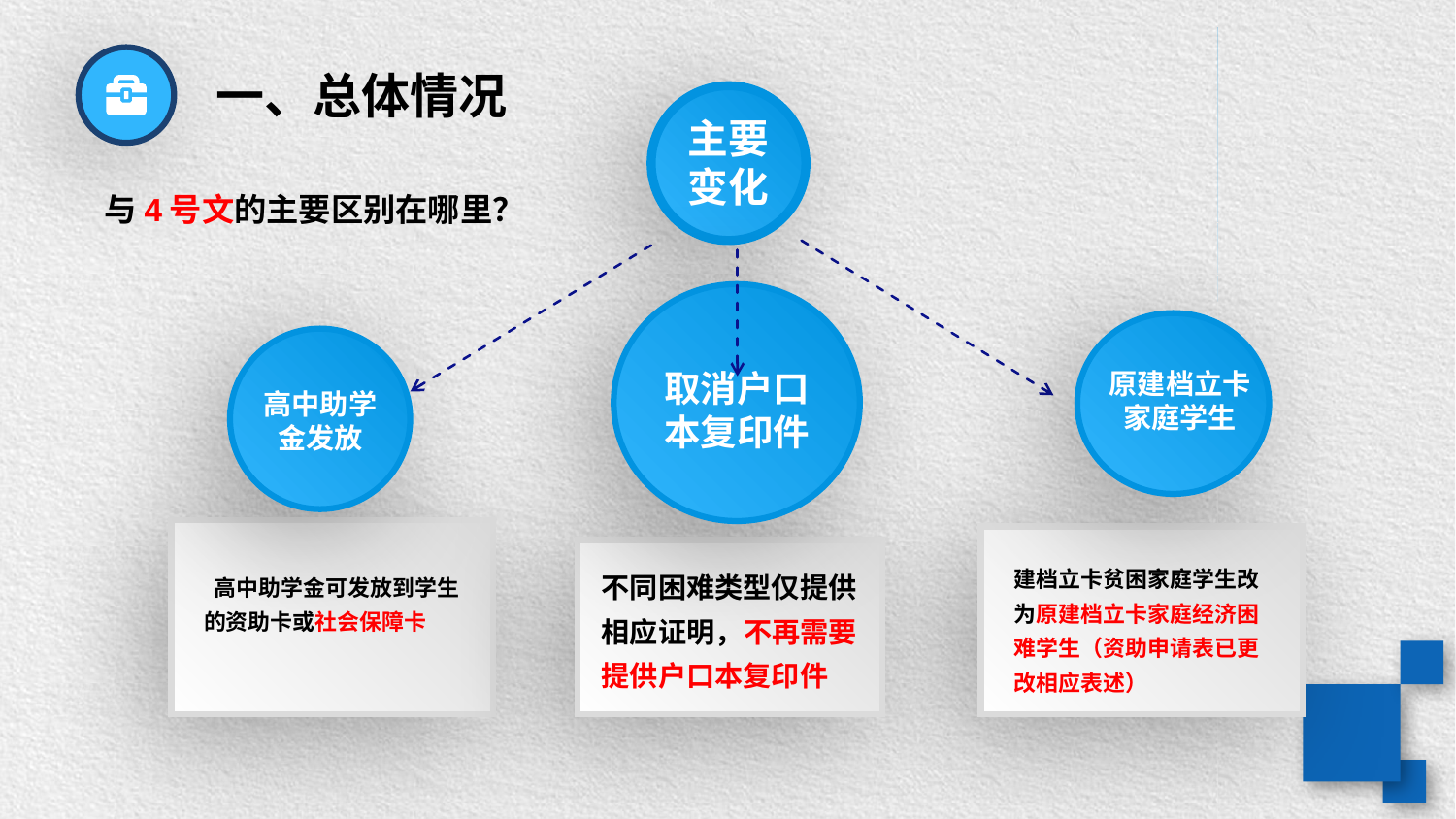

一、总体情况

主要变化
与4号文的主要区别在哪里？

高中助学金发放

 高中助学金可发放到学生的资助卡或社会保障卡

不同困难类型仅提供相应证明，不再需要提供户口本复印件
取消户口本复印件

原建档立卡家庭学生
建档立卡贫困家庭学生改为原建档立卡家庭经济困难学生（资助申请表已更改相应表述）